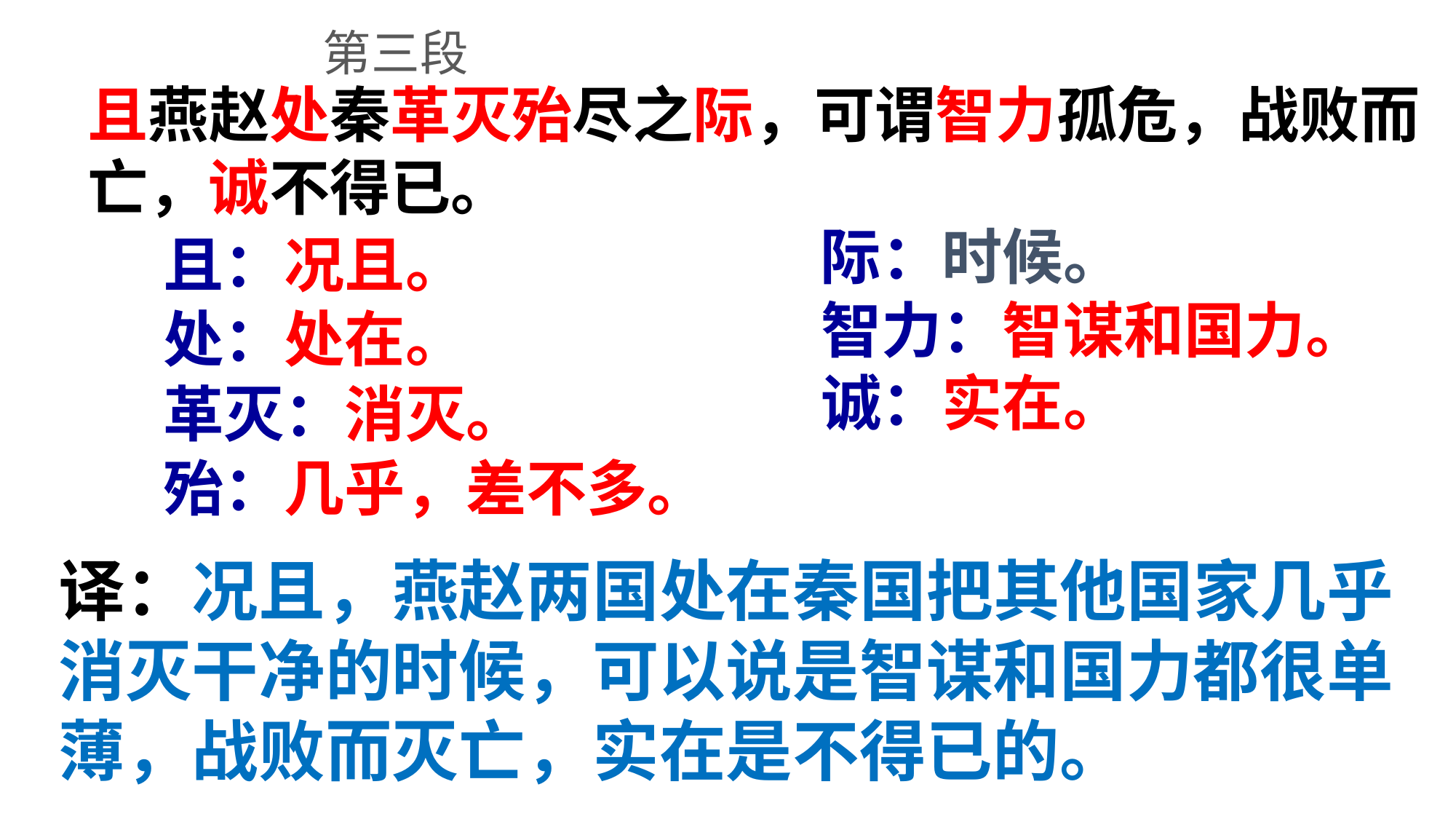

第三段
且燕赵处秦革灭殆尽之际，可谓智力孤危，战败而亡，诚不得已。
际：时候。
且：况且。
智力：智谋和国力。
处：处在。
诚：实在。
革灭：消灭。
殆：几乎，差不多。
译：况且，燕赵两国处在秦国把其他国家几乎消灭干净的时候，可以说是智谋和国力都很单薄，战败而灭亡，实在是不得已的。